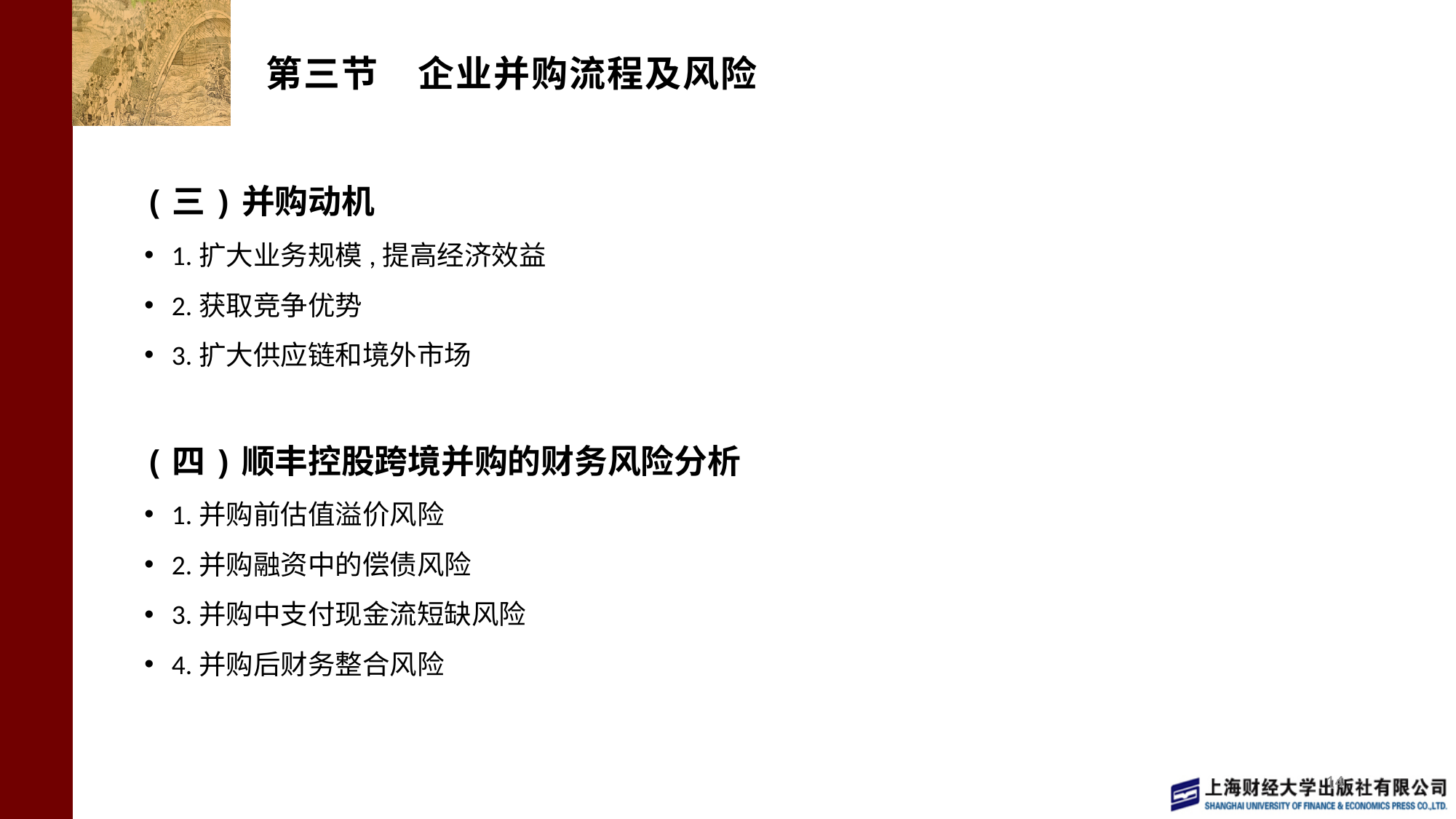

# 第三节    企业并购流程及风险
(三)并购动机
1.扩大业务规模,提高经济效益
2.获取竞争优势
3.扩大供应链和境外市场

(四)顺丰控股跨境并购的财务风险分析
1.并购前估值溢价风险
2.并购融资中的偿债风险
3.并购中支付现金流短缺风险
4.并购后财务整合风险

14